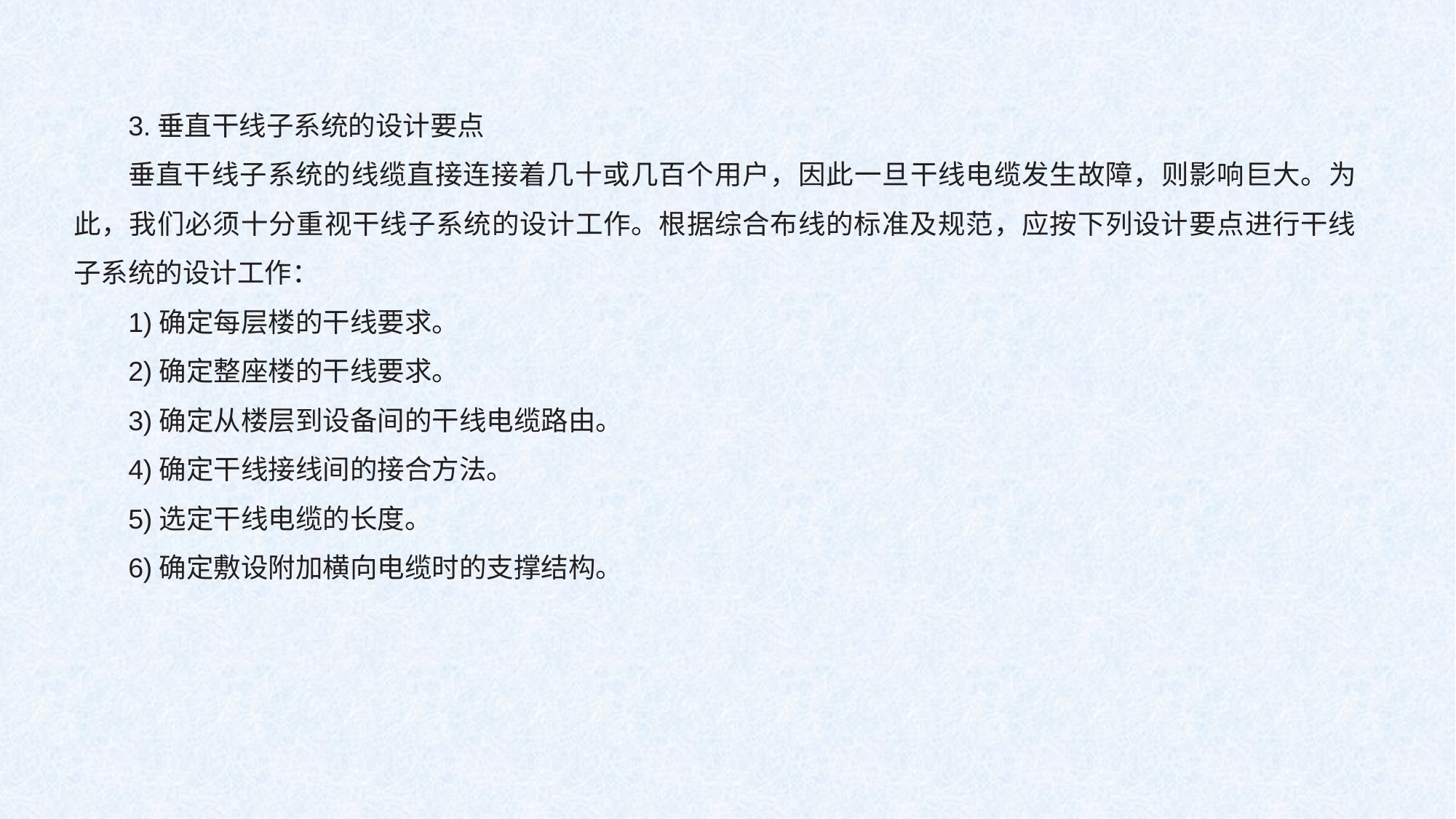

3.垂直干线子系统的设计要点
垂直干线子系统的线缆直接连接着几十或几百个用户，因此一旦干线电缆发生故障，则影响巨大。为此，我们必须十分重视干线子系统的设计工作。根据综合布线的标准及规范，应按下列设计要点进行干线子系统的设计工作：
1)确定每层楼的干线要求。
2)确定整座楼的干线要求。
3)确定从楼层到设备间的干线电缆路由。
4)确定干线接线间的接合方法。
5)选定干线电缆的长度。
6)确定敷设附加横向电缆时的支撑结构。